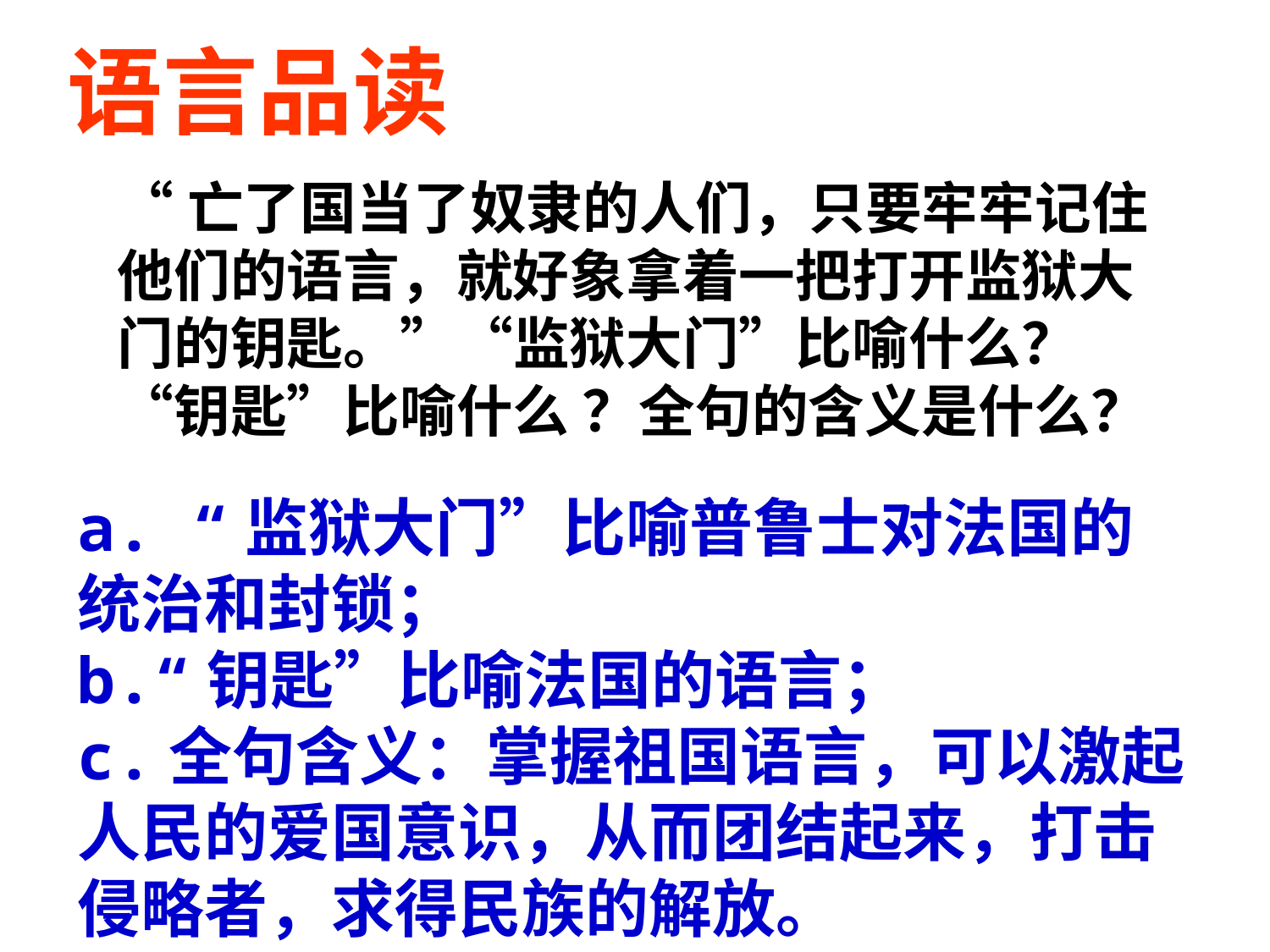

语言品读
“亡了国当了奴隶的人们，只要牢牢记住他们的语言，就好象拿着一把打开监狱大门的钥匙。”“监狱大门”比喻什么？“钥匙”比喻什么 ？全句的含义是什么？

a. “监狱大门”比喻普鲁士对法国的统治和封锁；
b.“钥匙”比喻法国的语言；
c.全句含义：掌握祖国语言，可以激起人民的爱国意识，从而团结起来，打击侵略者，求得民族的解放。